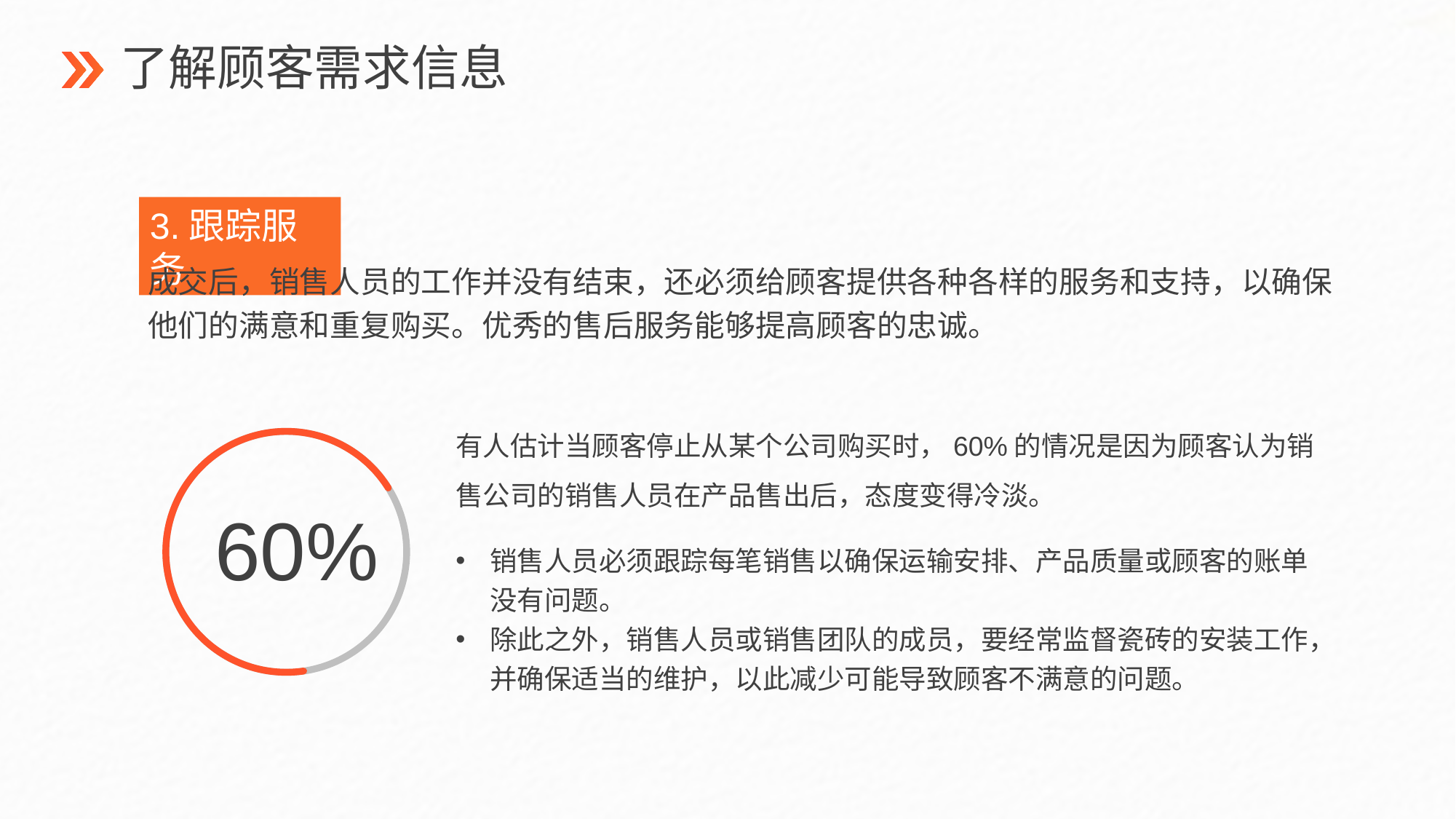

了解顾客需求信息

3.跟踪服务
成交后，销售人员的工作并没有结束，还必须给顾客提供各种各样的服务和支持，以确保他们的满意和重复购买。优秀的售后服务能够提高顾客的忠诚。
有人估计当顾客停止从某个公司购买时，60%的情况是因为顾客认为销售公司的销售人员在产品售出后，态度变得冷淡。

60%
销售人员必须跟踪每笔销售以确保运输安排、产品质量或顾客的账单没有问题。
除此之外，销售人员或销售团队的成员，要经常监督瓷砖的安装工作，并确保适当的维护，以此减少可能导致顾客不满意的问题。